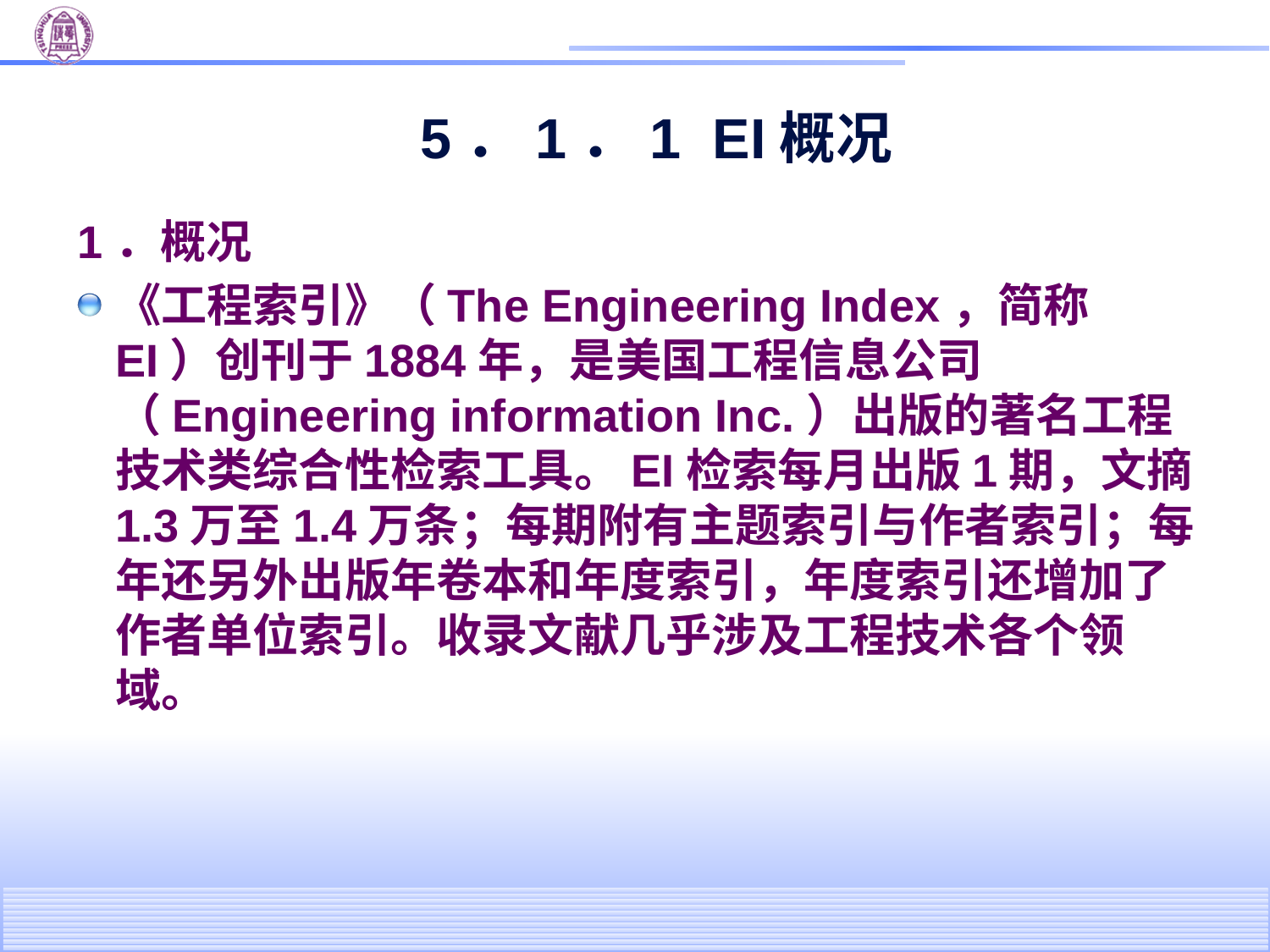

# 5．1．1  EI概况
1．概况
《工程索引》（The Engineering Index，简称EI）创刊于1884年，是美国工程信息公司（Engineering information Inc.）出版的著名工程技术类综合性检索工具。EI检索每月出版1期，文摘1.3万至1.4万条；每期附有主题索引与作者索引；每年还另外出版年卷本和年度索引，年度索引还增加了作者单位索引。收录文献几乎涉及工程技术各个领域。